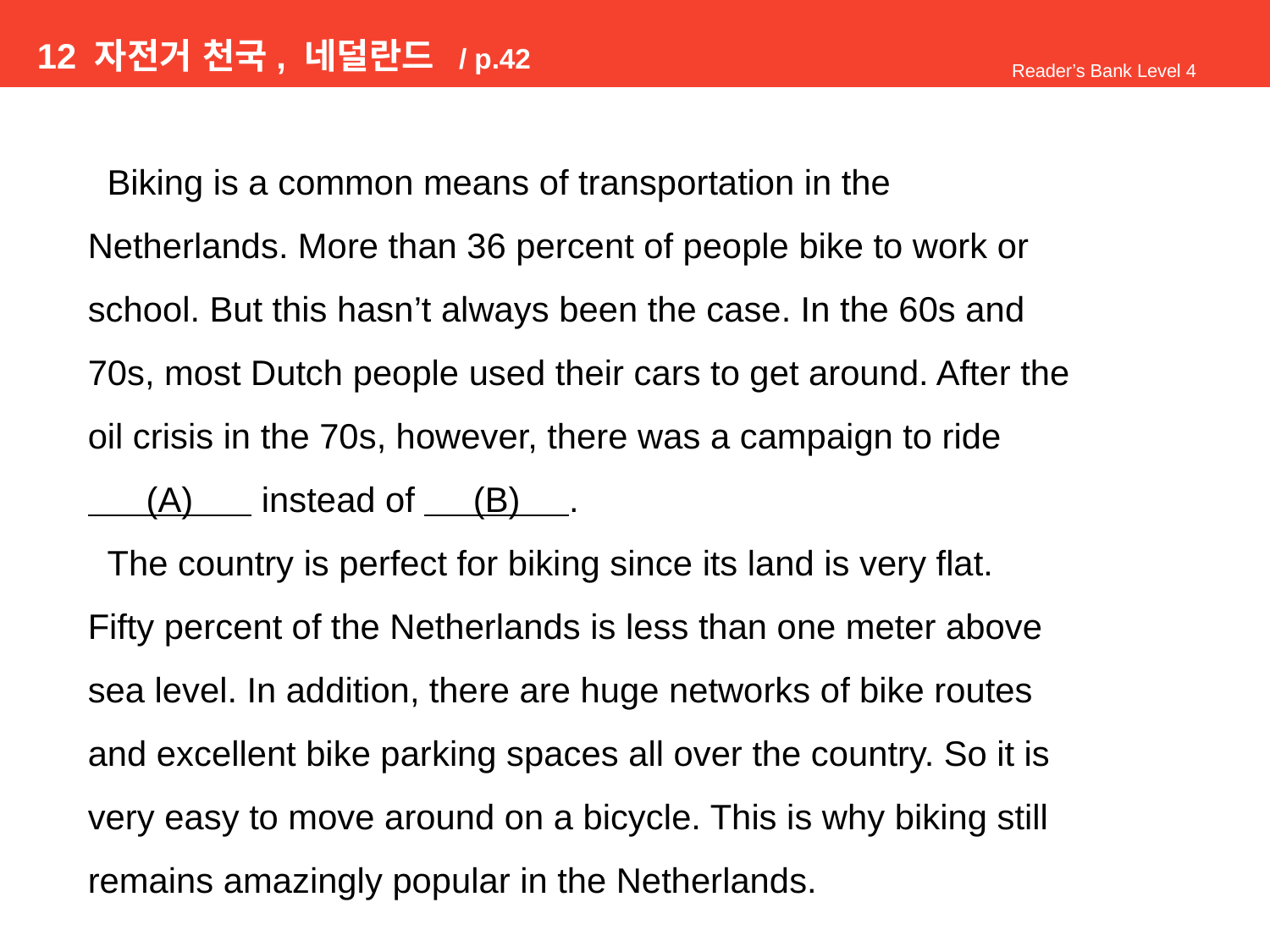

# 12 자전거 천국, 네덜란드  / p.42
Reader’s Bank Level 4

  Biking is a common means of transportation in the
Netherlands. More than 36 percent of people bike to work or
school. But this hasn’t always been the case. In the 60s and
70s, most Dutch people used their cars to get around. After the
oil crisis in the 70s, however, there was a campaign to ride
      (A)       instead of      (B)     .
  The country is perfect for biking since its land is very flat.
Fifty percent of the Netherlands is less than one meter above
sea level. In addition, there are huge networks of bike routes
and excellent bike parking spaces all over the country. So it is
very easy to move around on a bicycle. This is why biking still
remains amazingly popular in the Netherlands.